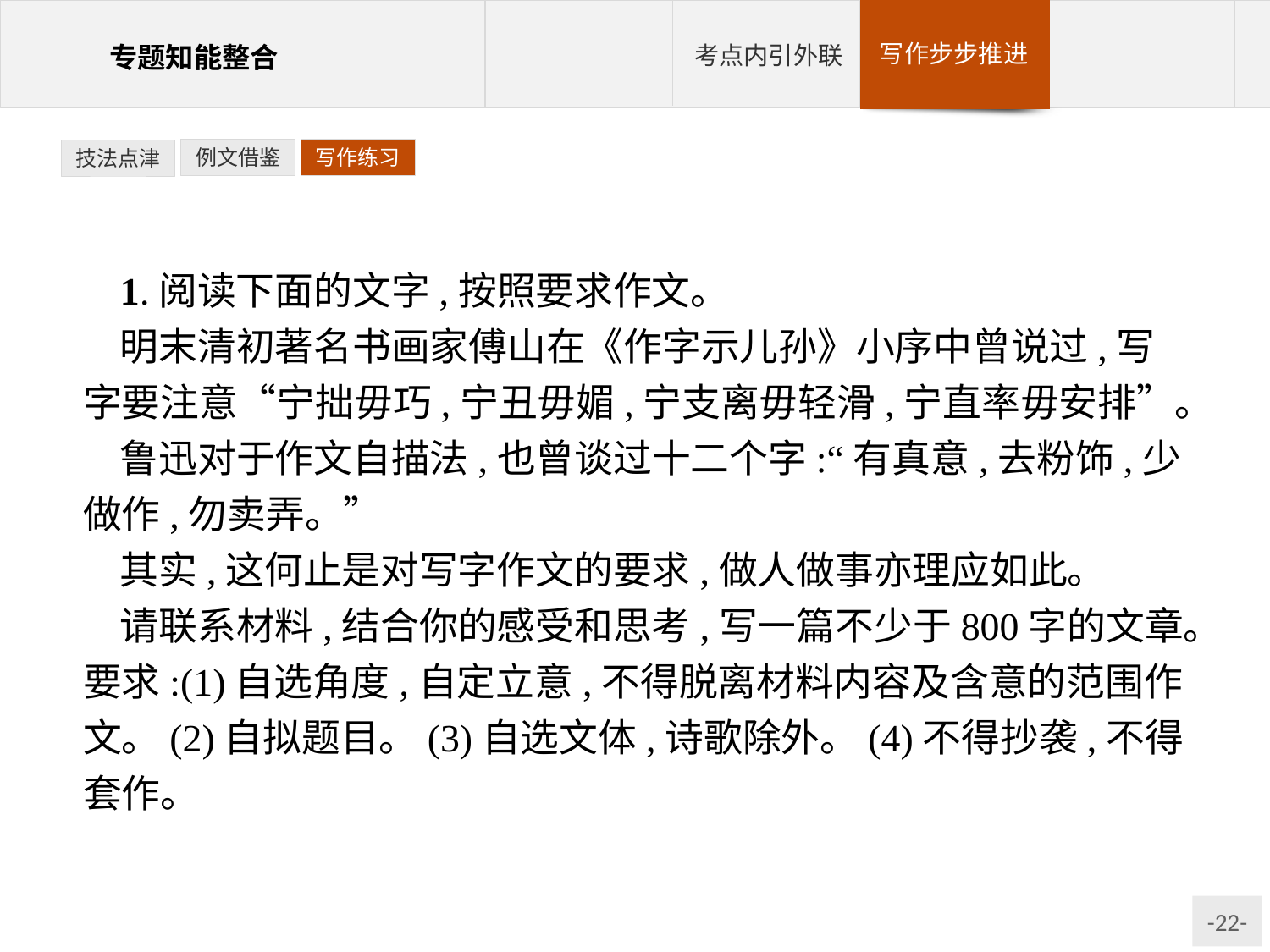

例文借鉴
写作练习
技法点津
1.阅读下面的文字,按照要求作文。
明末清初著名书画家傅山在《作字示儿孙》小序中曾说过,写字要注意“宁拙毋巧,宁丑毋媚,宁支离毋轻滑,宁直率毋安排”。
鲁迅对于作文自描法,也曾谈过十二个字:“有真意,去粉饰,少做作,勿卖弄。”
其实,这何止是对写字作文的要求,做人做事亦理应如此。
请联系材料,结合你的感受和思考,写一篇不少于800字的文章。要求:(1)自选角度,自定立意,不得脱离材料内容及含意的范围作文。(2)自拟题目。(3)自选文体,诗歌除外。(4)不得抄袭,不得套作。